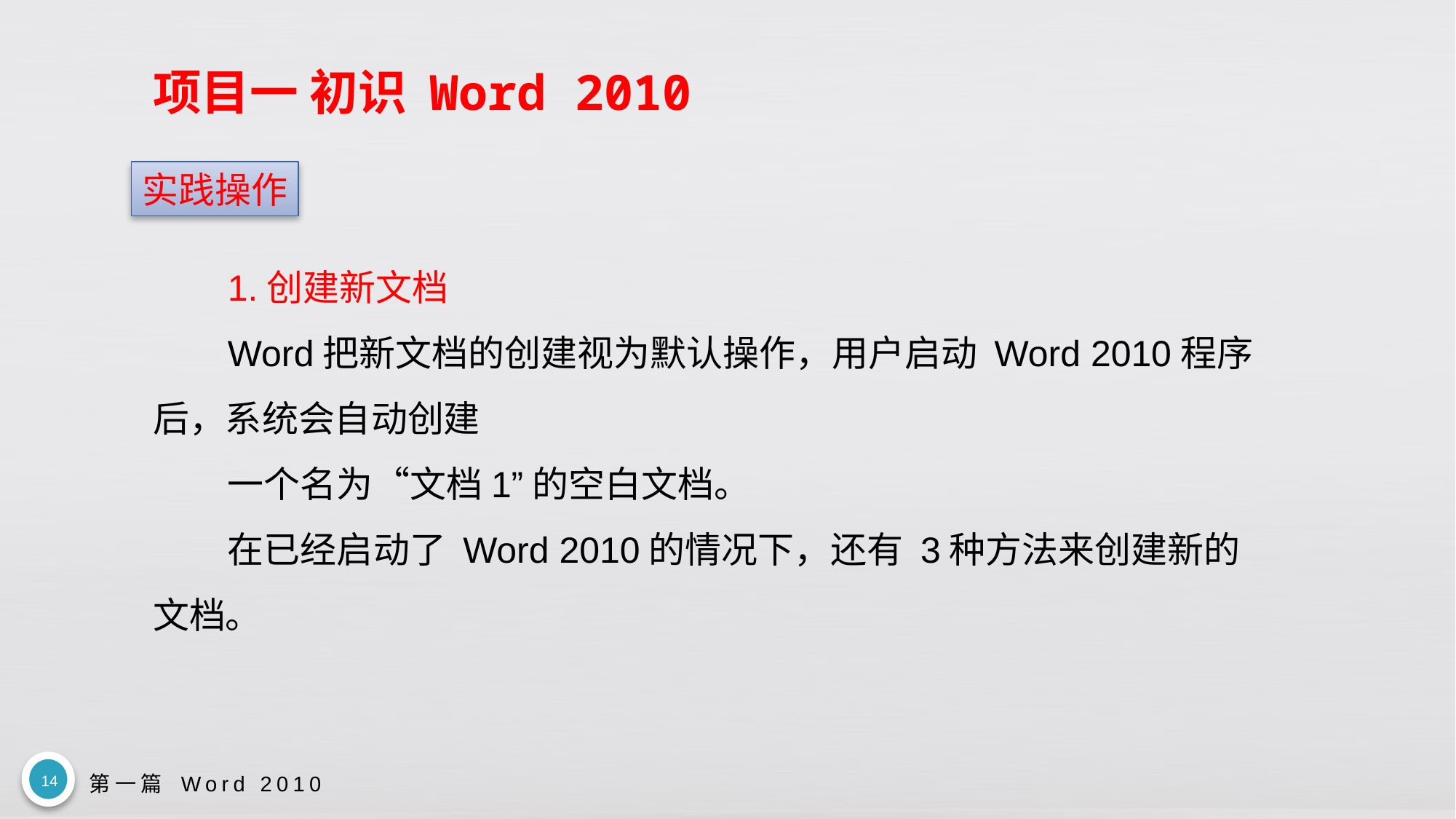

# 项目一 初识 Word 2010
实践操作
1.创建新文档
Word把新文档的创建视为默认操作，用户启动 Word 2010程序后，系统会自动创建
一个名为“文档1”的空白文档。
在已经启动了 Word 2010的情况下，还有 3种方法来创建新的文档。
14